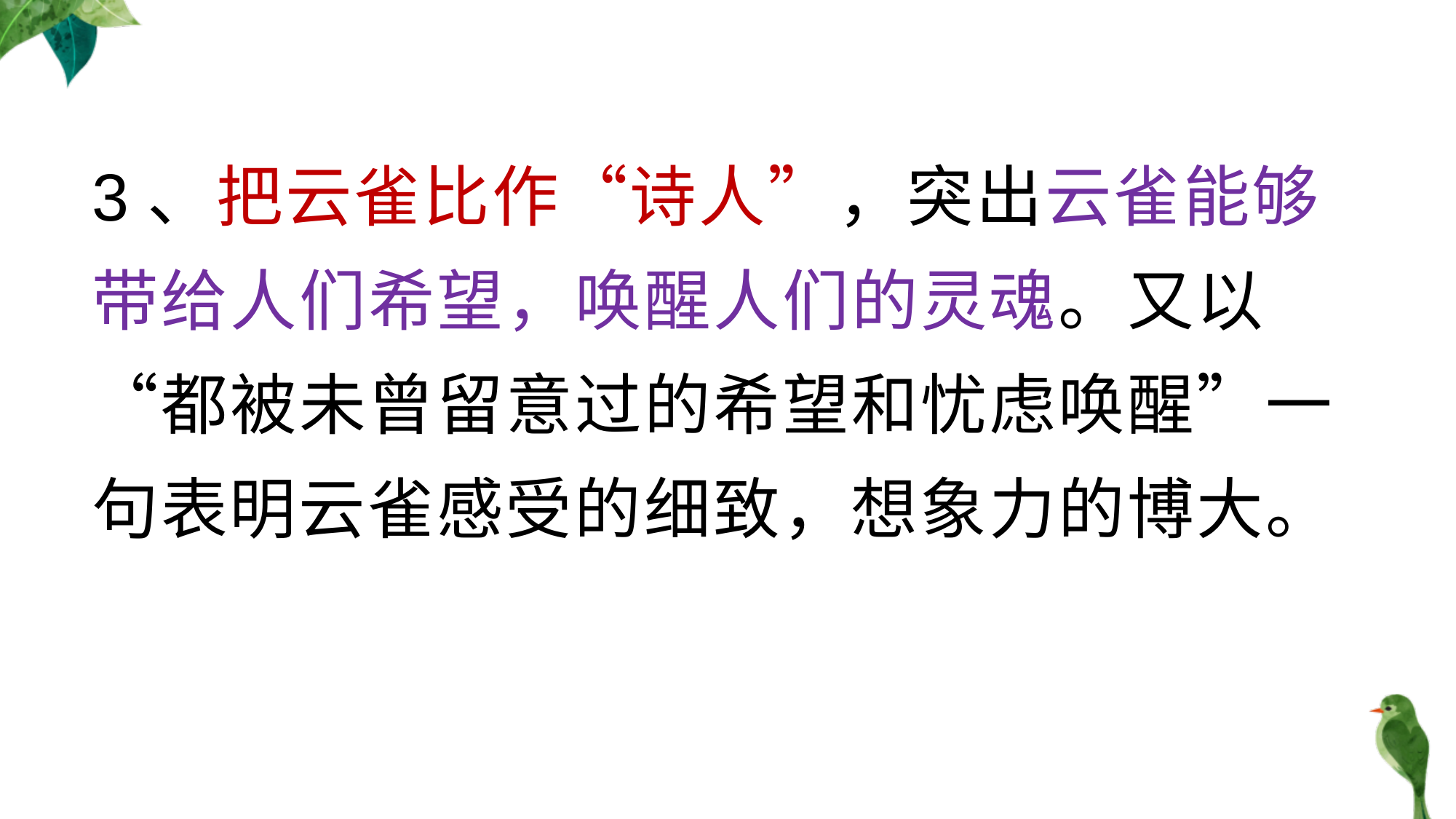

3、把云雀比作“诗人”，突出云雀能够带给人们希望，唤醒人们的灵魂。又以“都被未曾留意过的希望和忧虑唤醒”一句表明云雀感受的细致，想象力的博大。